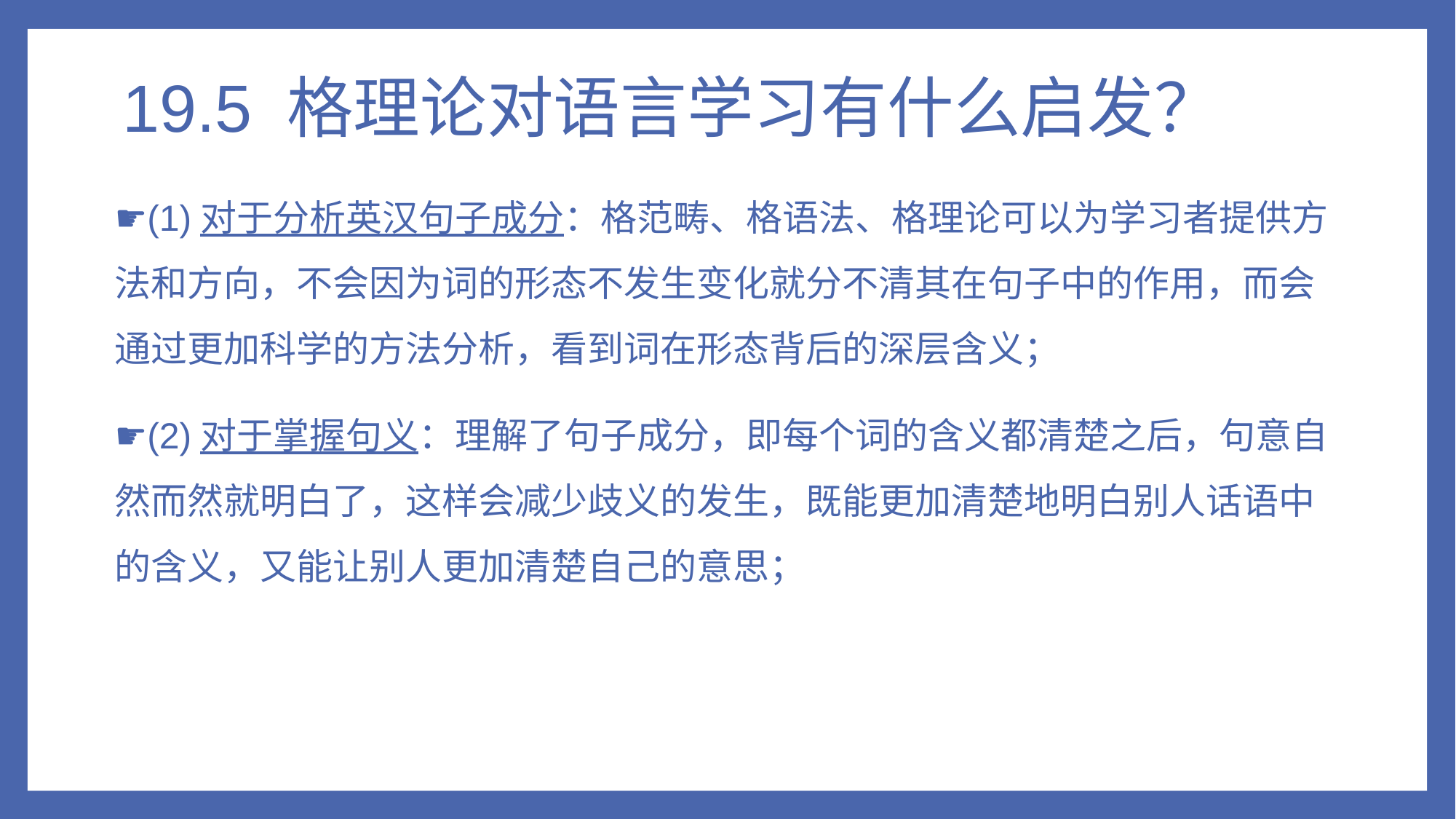

# 19.5 格理论对语言学习有什么启发？
☛(1)对于分析英汉句子成分：格范畴、格语法、格理论可以为学习者提供方法和方向，不会因为词的形态不发生变化就分不清其在句子中的作用，而会通过更加科学的方法分析，看到词在形态背后的深层含义；
☛(2)对于掌握句义：理解了句子成分，即每个词的含义都清楚之后，句意自然而然就明白了，这样会减少歧义的发生，既能更加清楚地明白别人话语中的含义，又能让别人更加清楚自己的意思；